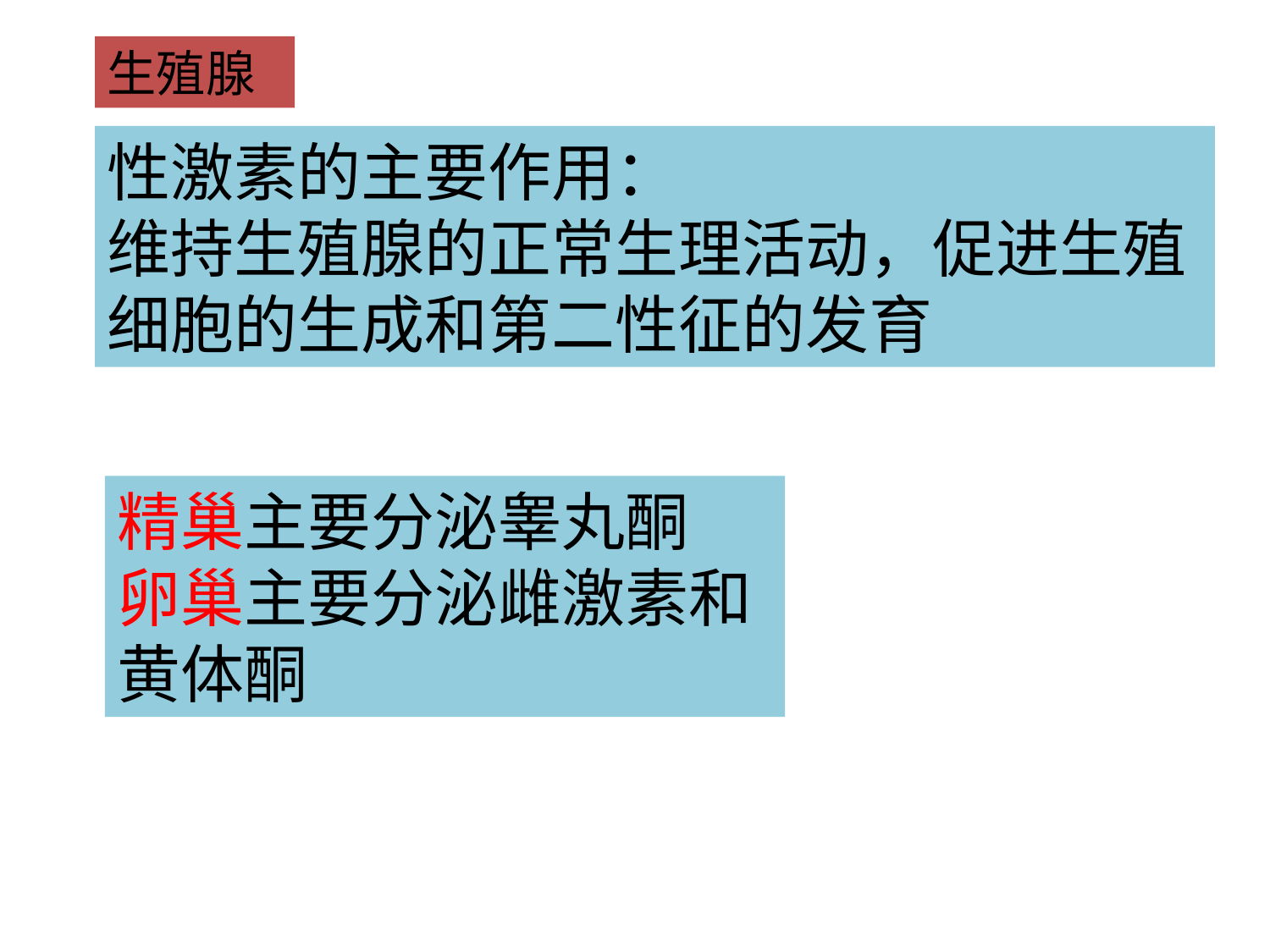

生殖腺
性激素的主要作用：
维持生殖腺的正常生理活动，促进生殖细胞的生成和第二性征的发育
精巢主要分泌睾丸酮
卵巢主要分泌雌激素和黄体酮